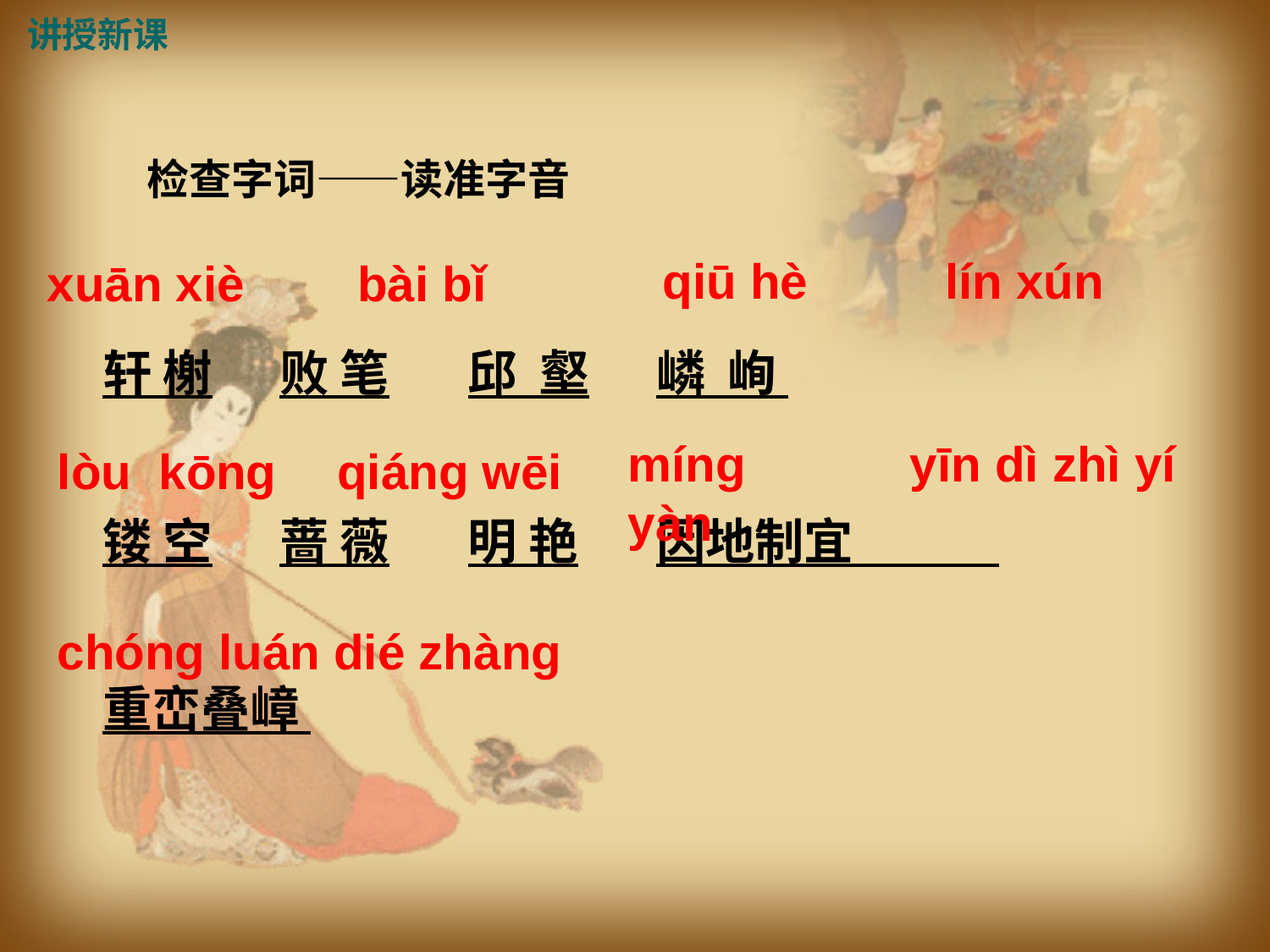

讲授新课
 检查字词——读准字音
qiū hè
lín xún
xuān xiè
bài bǐ
轩 榭      败 笔       邱  壑      嶙  峋

镂 空      蔷 薇       明 艳       因地制宜

重峦叠嶂

yīn dì zhì yí
míng yàn
lòu  kōng
qiáng wēi
chóng luán dié zhàng